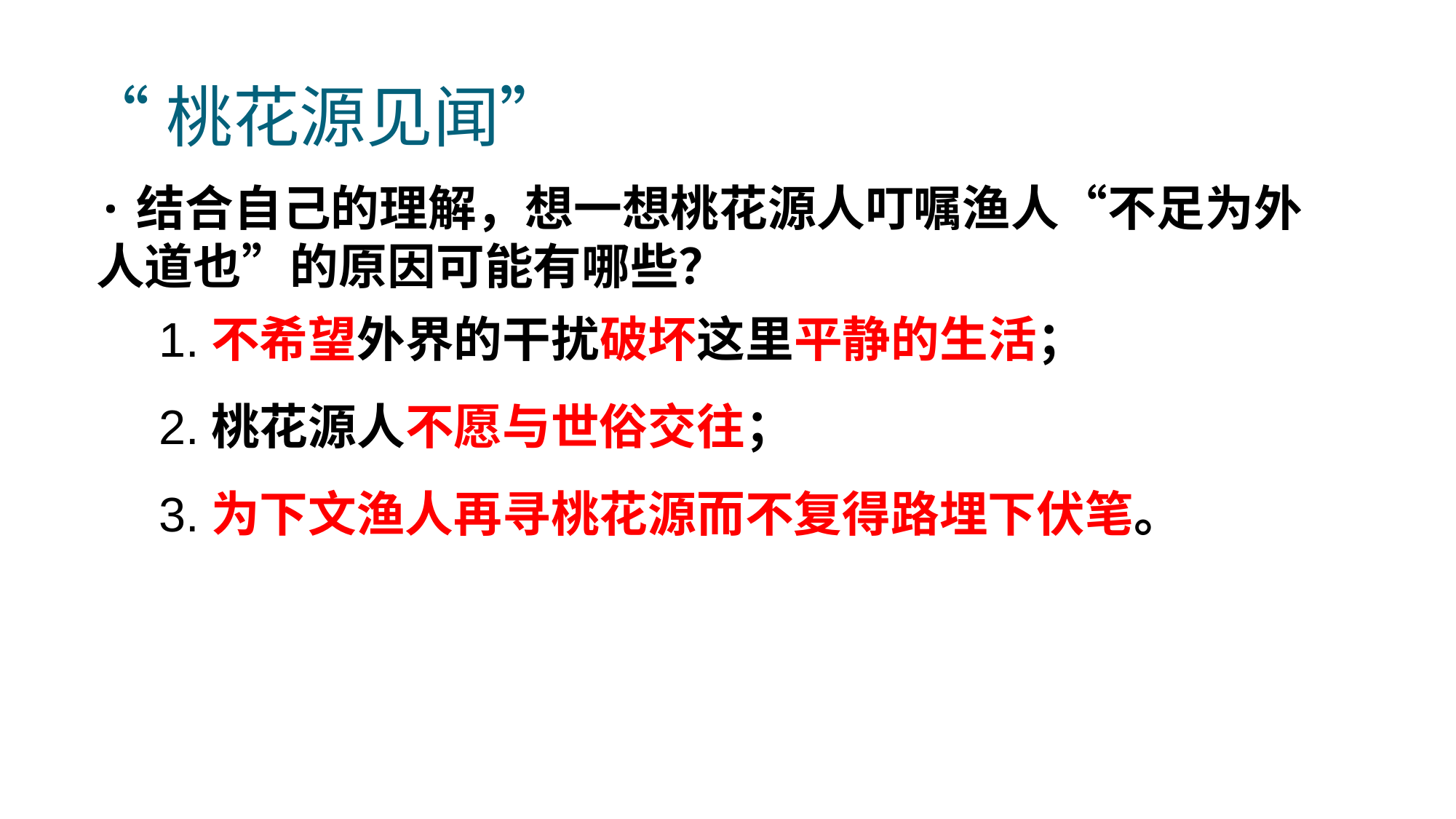

# “桃花源见闻”
·结合自己的理解，想一想桃花源人叮嘱渔人“不足为外人道也”的原因可能有哪些？

1.不希望外界的干扰破坏这里平静的生活；
2.桃花源人不愿与世俗交往；
3.为下文渔人再寻桃花源而不复得路埋下伏笔。